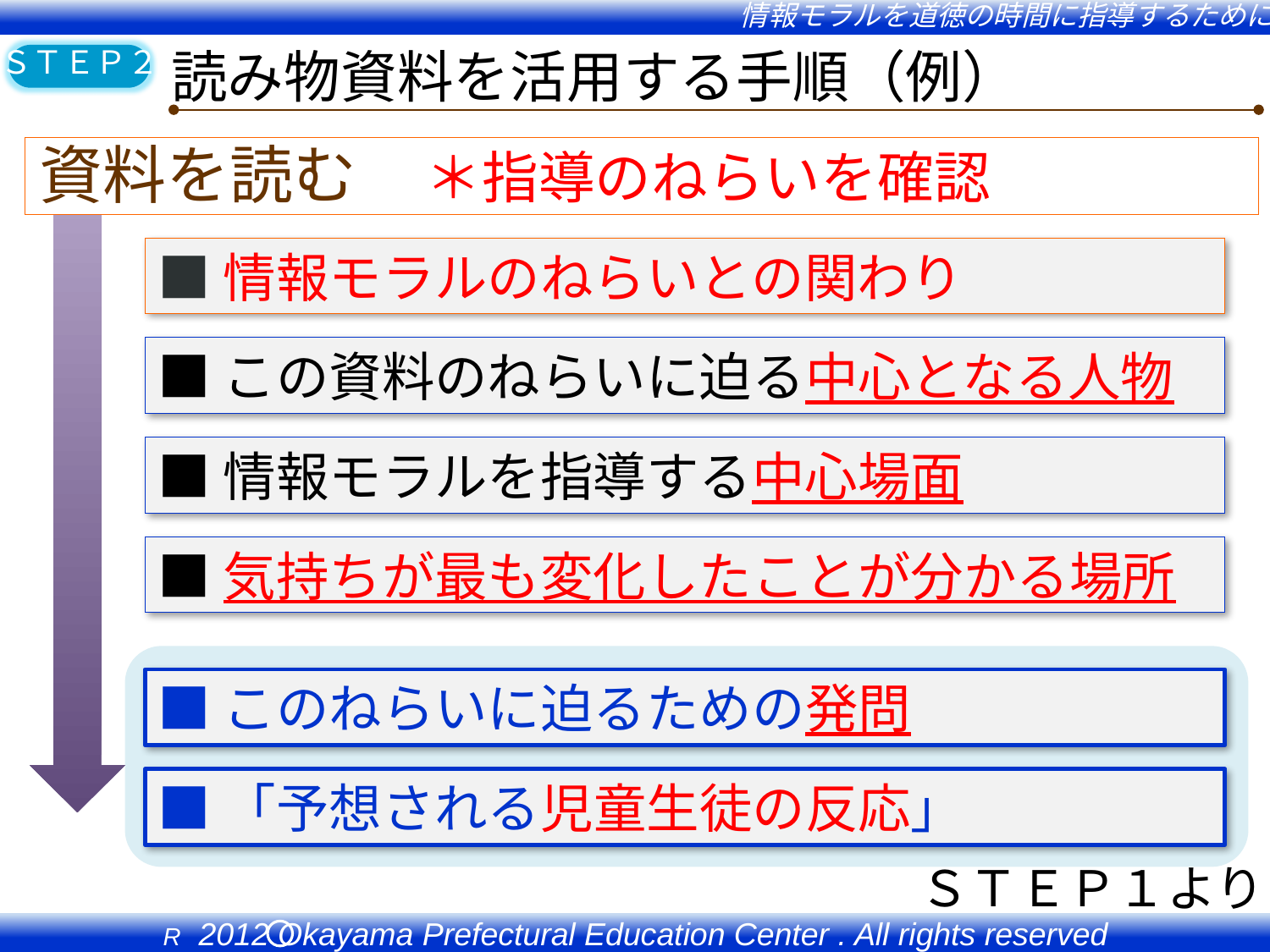

読み物資料を活用する手順（例）
資料を読む
　　　　　　　＊指導のねらいを確認

■情報モラルのねらいとの関わり
■この資料のねらいに迫る中心となる人物
■情報モラルを指導する中心場面
■気持ちが最も変化したことが分かる場所

■このねらいに迫るための発問
■「予想される児童生徒の反応」
ＳＴＥＰ１より